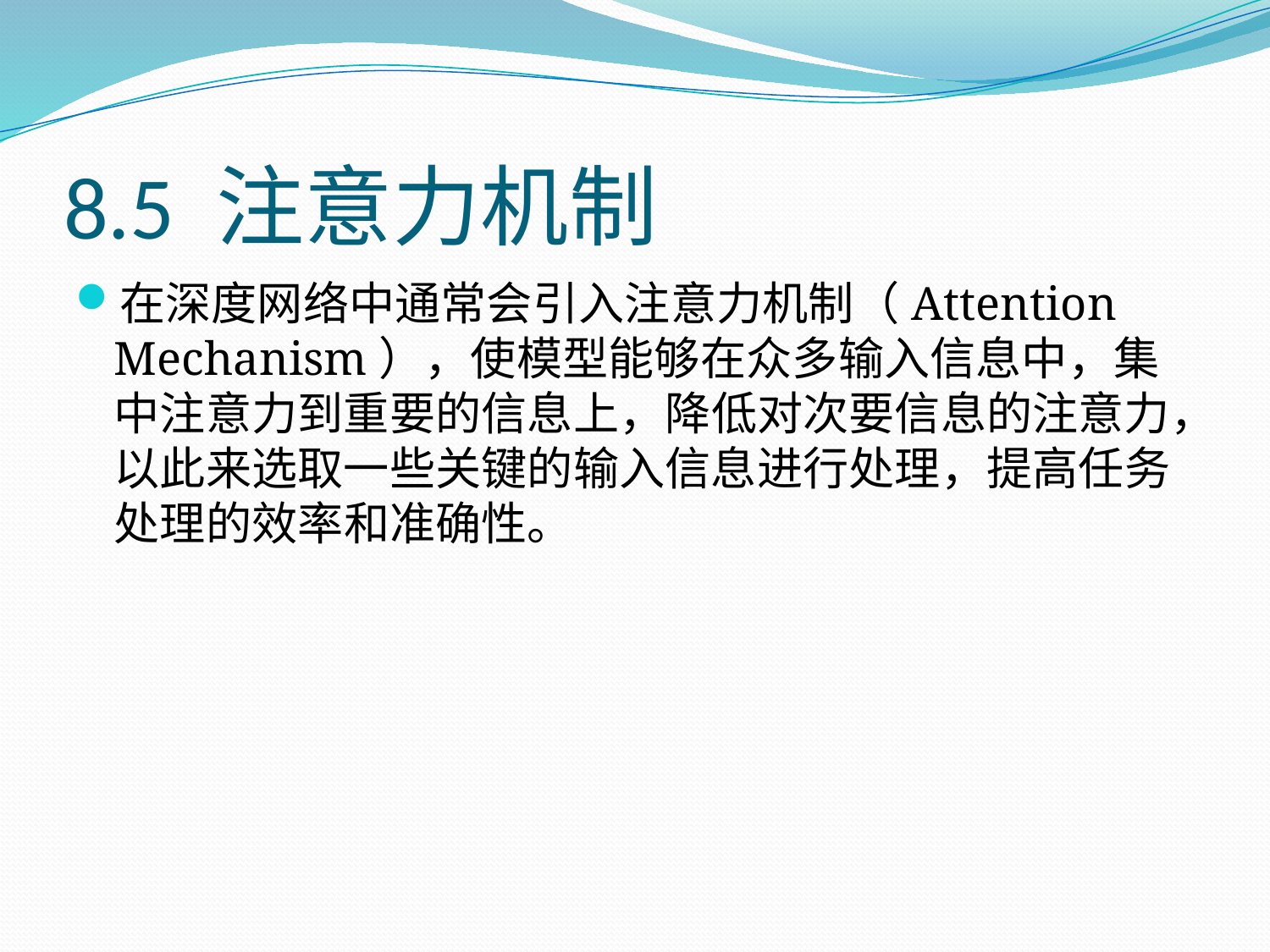

# 8.5 注意力机制
在深度网络中通常会引入注意力机制（Attention Mechanism），使模型能够在众多输入信息中，集中注意力到重要的信息上，降低对次要信息的注意力，以此来选取一些关键的输入信息进行处理，提高任务处理的效率和准确性。